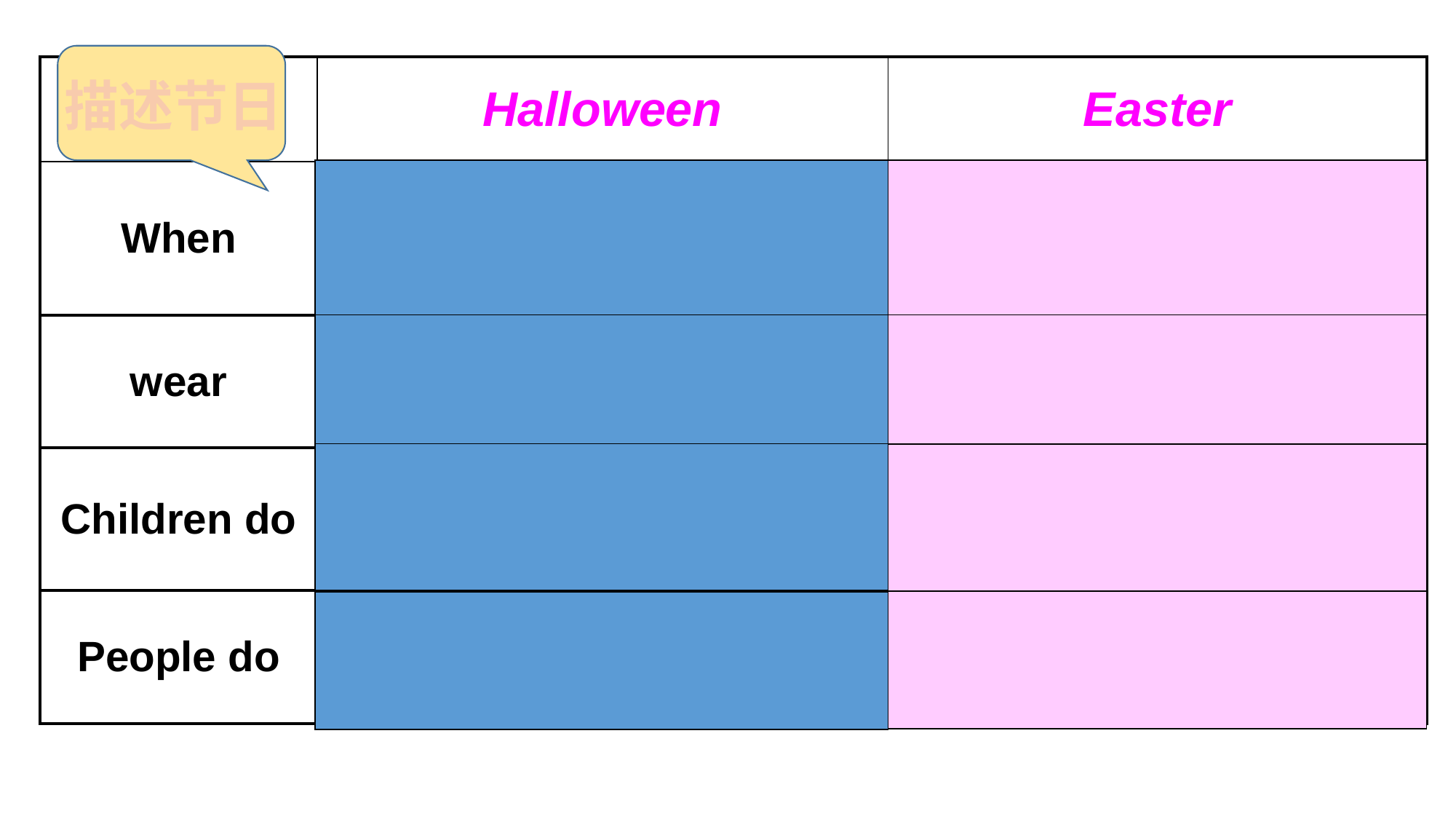

自读填空
小组讨论
|  | Halloween | Easter |
| --- | --- | --- |
| When | In autumn | In spring |
| wear | scary clothes | Easter hats |
| Children do | go to people’s houses scare the people |  |
| People do | give them sweets | give chocolate eggs |
描述节日